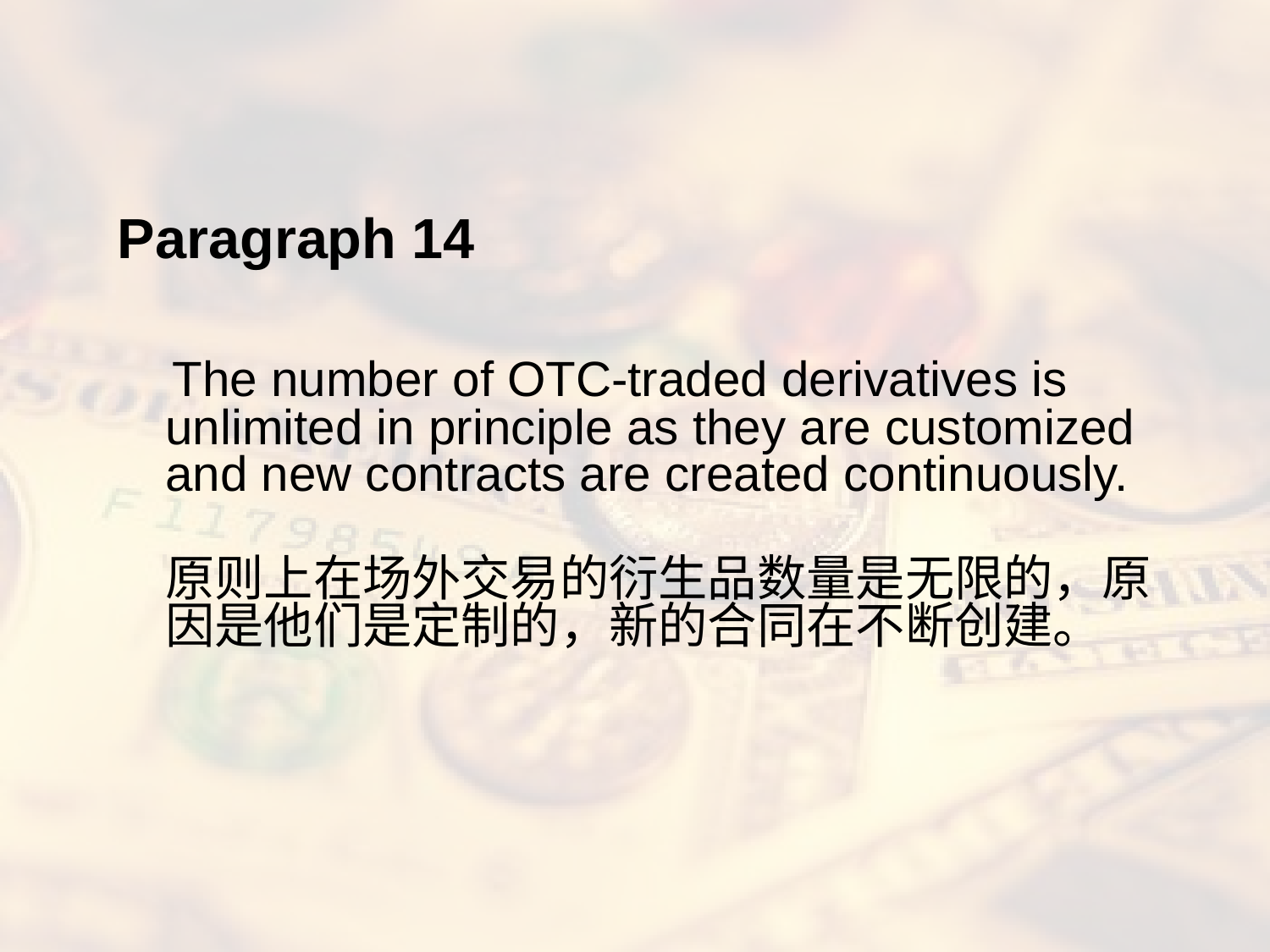

#
Paragraph 14

    The number of OTC-traded derivatives is unlimited in principle as they are customized and new contracts are created continuously.
原则上在场外交易的衍生品数量是无限的，原因是他们是定制的，新的合同在不断创建。